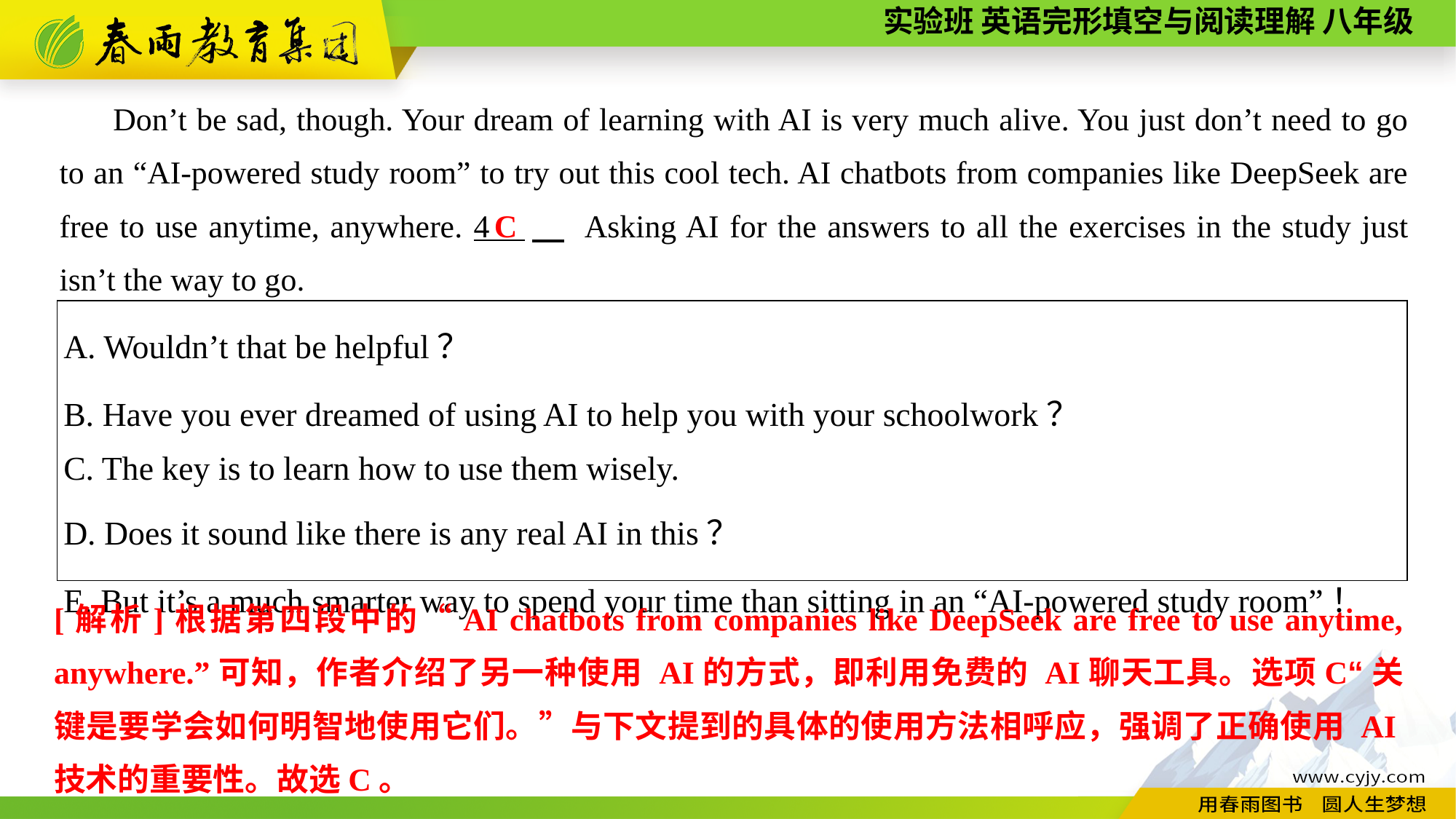

Don’t be sad, though. Your dream of learning with AI is very much alive. You just don’t need to go to an “AI-powered study room” to try out this cool tech. AI chatbots from companies like DeepSeek are free to use anytime, anywhere. 4   　 Asking AI for the answers to all the exercises in the study just isn’t the way to go.
C
| A. Wouldn’t that be helpful？ B. Have you ever dreamed of using AI to help you with your schoolwork？ C. The key is to learn how to use them wisely. D. Does it sound like there is any real AI in this？ E. But it’s a much smarter way to spend your time than sitting in an “AI-powered study room”！ |
| --- |
[解析]根据第四段中的“AI chatbots from companies like DeepSeek are free to use anytime, anywhere.”可知，作者介绍了另一种使用 AI的方式，即利用免费的 AI聊天工具。选项C“关键是要学会如何明智地使用它们。”与下文提到的具体的使用方法相呼应，强调了正确使用 AI技术的重要性。故选C。